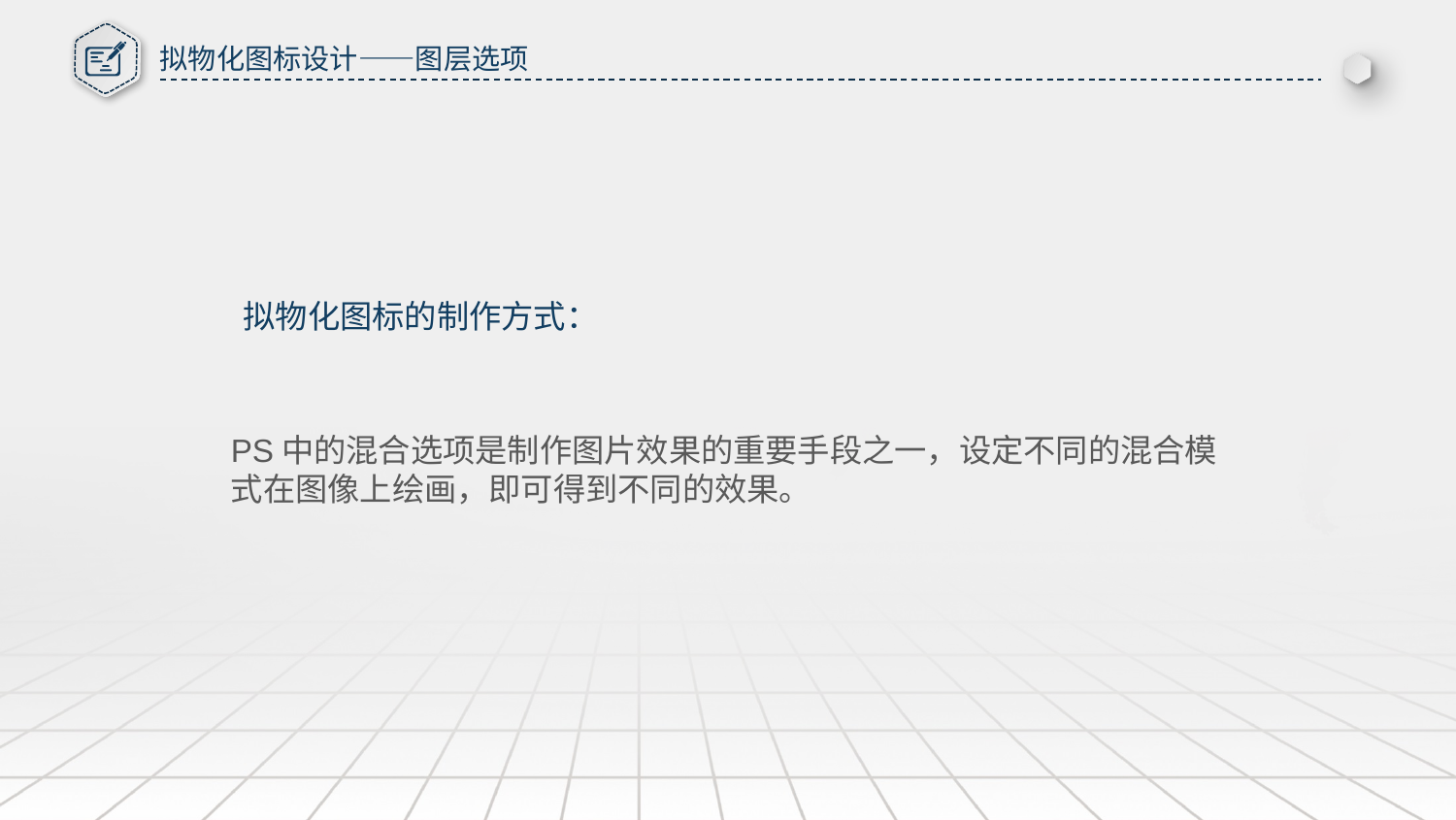

拟物化图标的制作方式：
PS中的混合选项是制作图片效果的重要手段之一，设定不同的混合模式在图像上绘画，即可得到不同的效果。